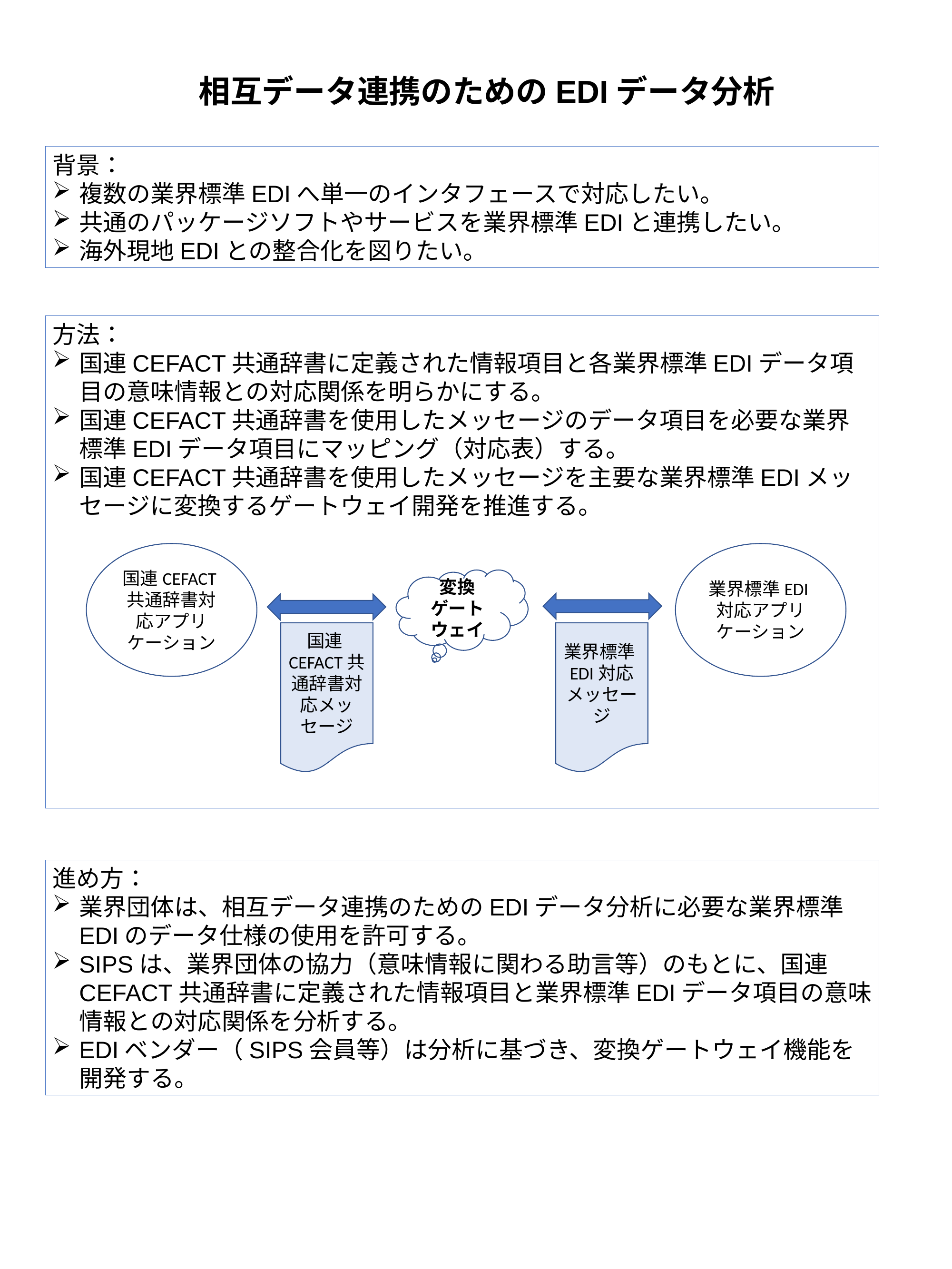

相互データ連携のためのEDIデータ分析
背景：
複数の業界標準EDIへ単一のインタフェースで対応したい。
共通のパッケージソフトやサービスを業界標準EDIと連携したい。
海外現地EDIとの整合化を図りたい。
方法：
国連CEFACT共通辞書に定義された情報項目と各業界標準EDIデータ項目の意味情報との対応関係を明らかにする。
国連CEFACT共通辞書を使用したメッセージのデータ項目を必要な業界標準EDIデータ項目にマッピング（対応表）する。
国連CEFACT共通辞書を使用したメッセージを主要な業界標準EDIメッセージに変換するゲートウェイ開発を推進する。

国連CEFACT共通辞書対応アプリケーション
業界標準EDI対応アプリケーション
変換
ゲートウェイ

国連CEFACT共通辞書対応メッセージ
業界標準EDI対応メッセージ
進め方：
業界団体は、相互データ連携のためのEDIデータ分析に必要な業界標準EDIのデータ仕様の使用を許可する。
SIPSは、業界団体の協力（意味情報に関わる助言等）のもとに、国連CEFACT共通辞書に定義された情報項目と業界標準EDIデータ項目の意味情報との対応関係を分析する。
EDIベンダー（SIPS会員等）は分析に基づき、変換ゲートウェイ機能を開発する。